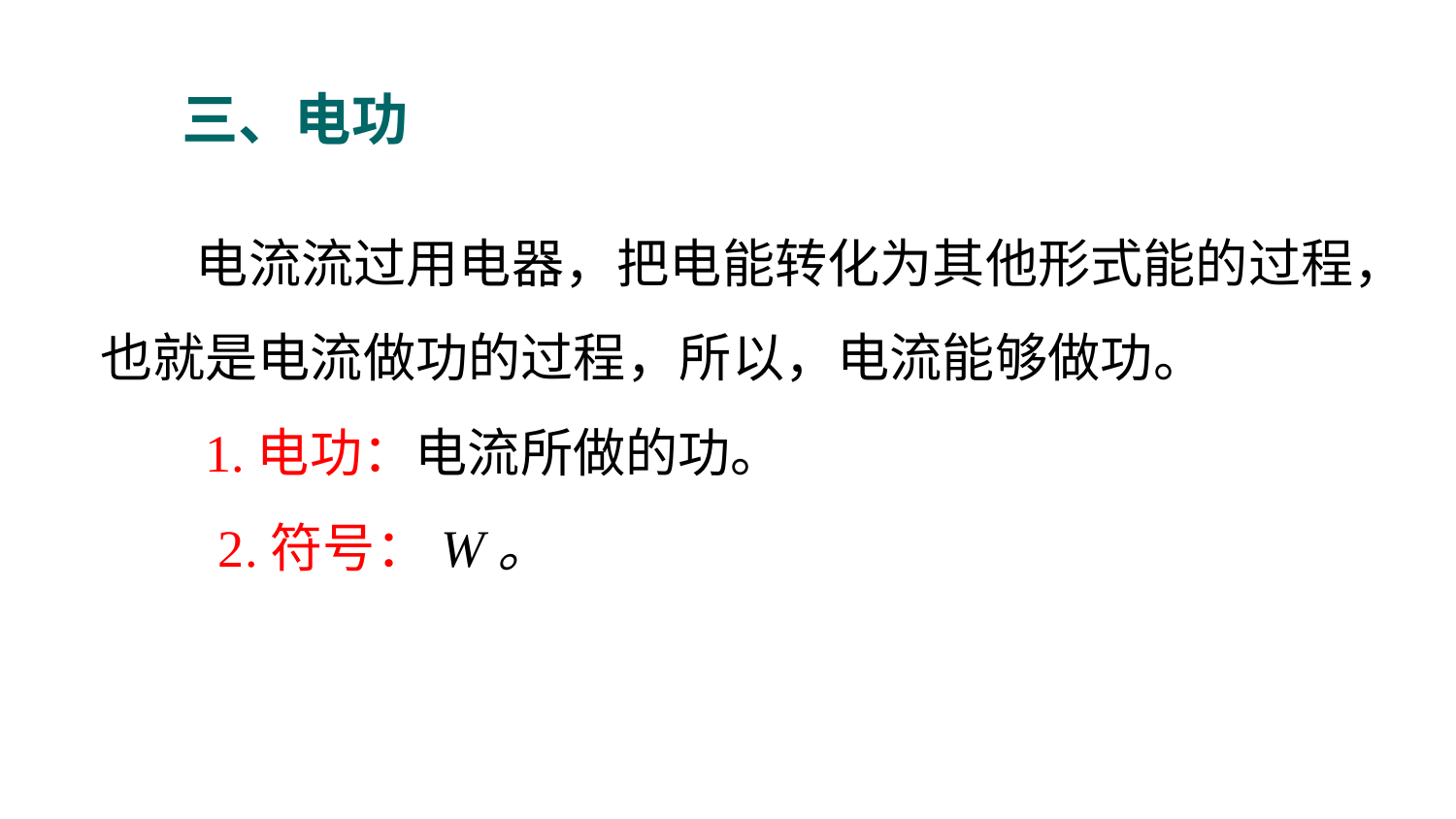

三、电功
       电流流过用电器，把电能转化为其他形式能的过程，也就是电流做功的过程，所以，电流能够做功。
        1.电功：电流所做的功。
　　2.符号：W。